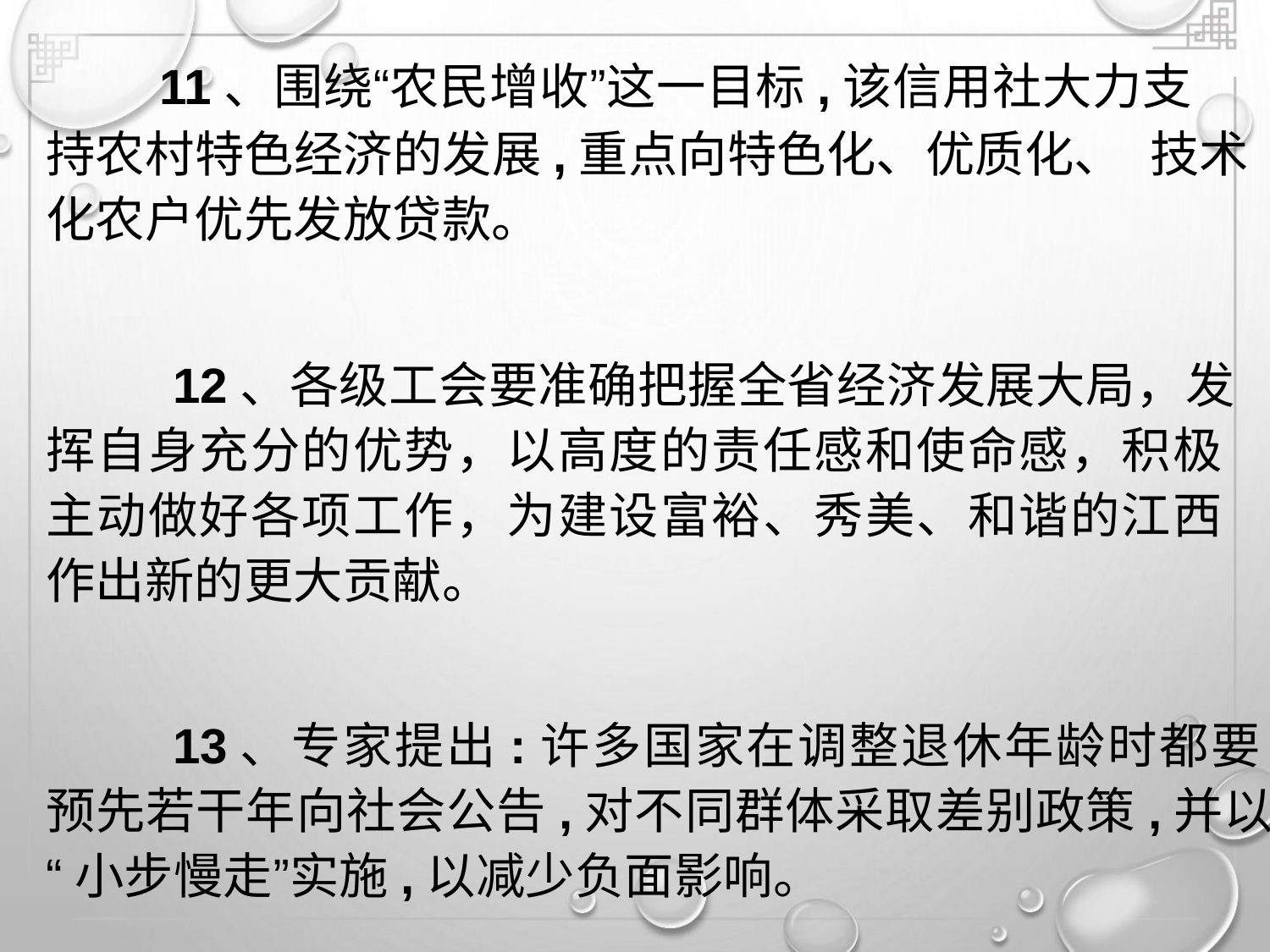

11、围绕“农民增收”这一目标,该信用社大力支
持农村特色经济的发展,重点向特色化、优质化、 技术
化农户优先发放贷款。
12、各级工会要准确把握全省经济发展大局，发
挥自身充分的优势，以高度的责任感和使命感，积极
主动做好各项工作，为建设富裕、秀美、和谐的江西
作出新的更大贡献。
13、专家提出:许多国家在调整退休年龄时都要
预先若干年向社会公告,对不同群体采取差别政策,并以
“小步慢走”实施,以减少负面影响。